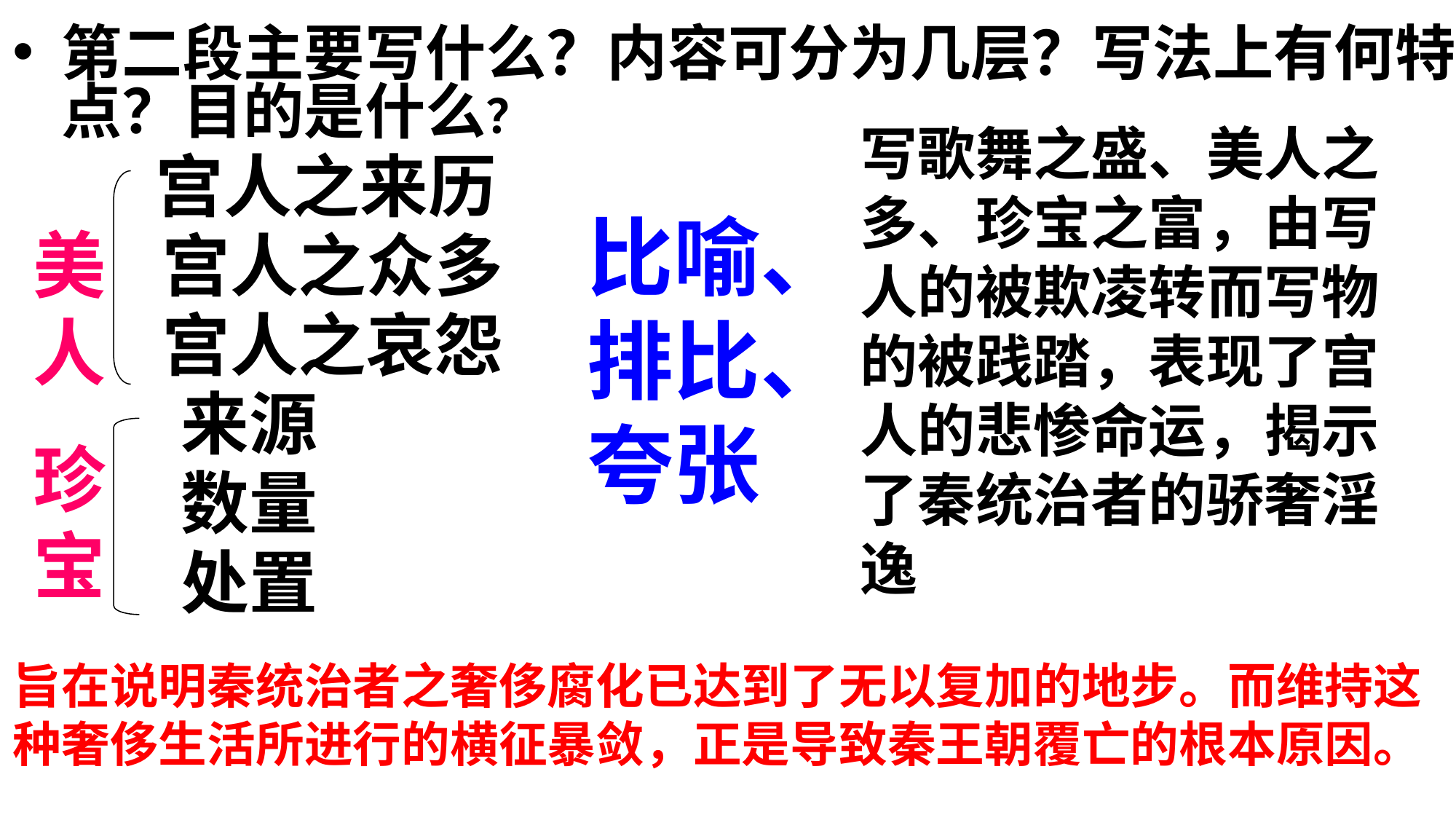

第二段主要写什么？内容可分为几层？写法上有何特点？目的是什么？
          宫人之来历
       宫人之众多
       宫人之哀怨
        来源
        数量
        处置

写歌舞之盛、美人之多、珍宝之富，由写人的被欺凌转而写物的被践踏，表现了宫人的悲惨命运，揭示了秦统治者的骄奢淫逸

比喻、排比、夸张
美人

珍宝
旨在说明秦统治者之奢侈腐化已达到了无以复加的地步。而维持这种奢侈生活所进行的横征暴敛，正是导致秦王朝覆亡的根本原因。